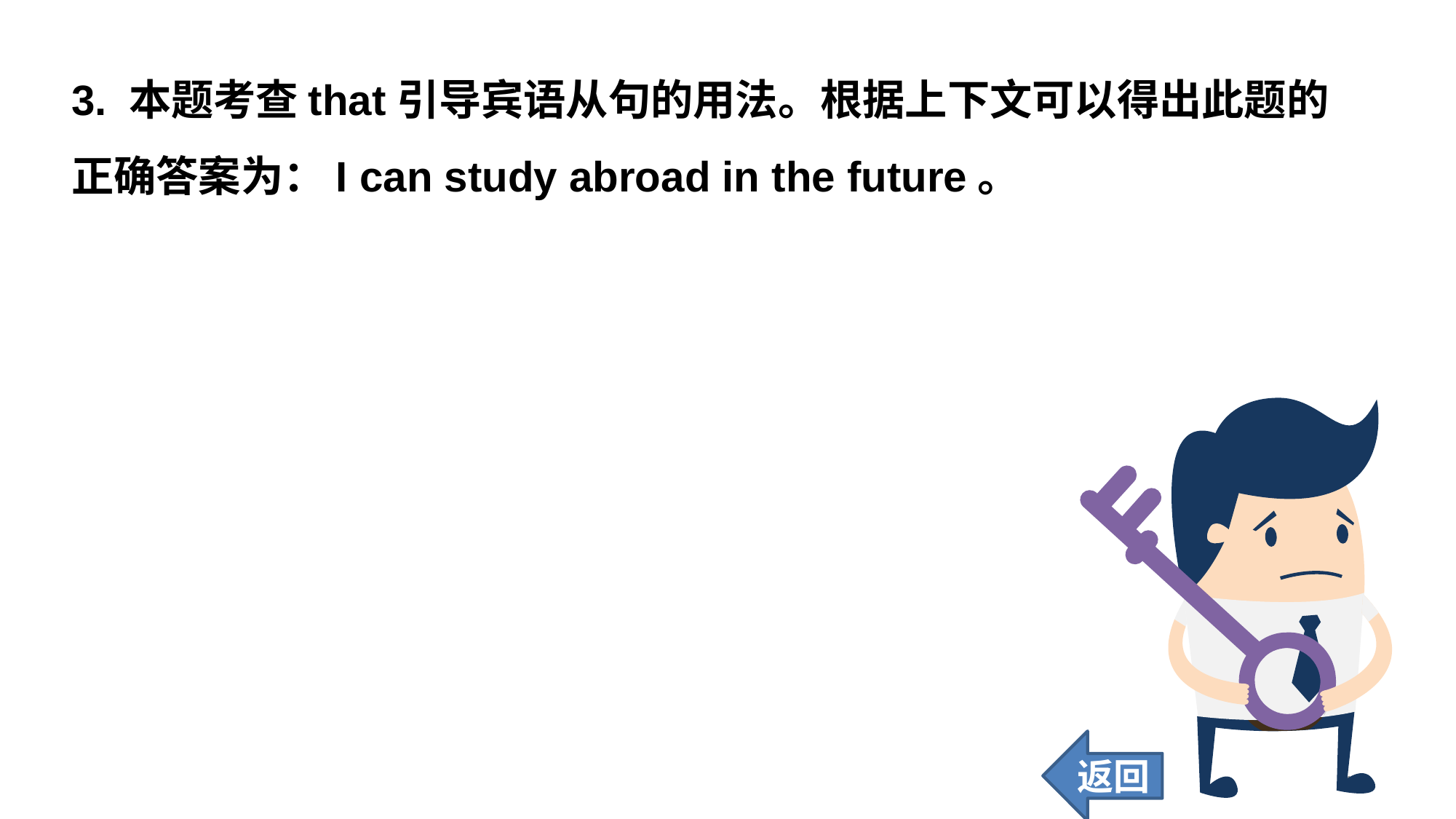

3. 本题考查that引导宾语从句的用法。根据上下文可以得出此题的正确答案为：I can study abroad in the future。

返回
112